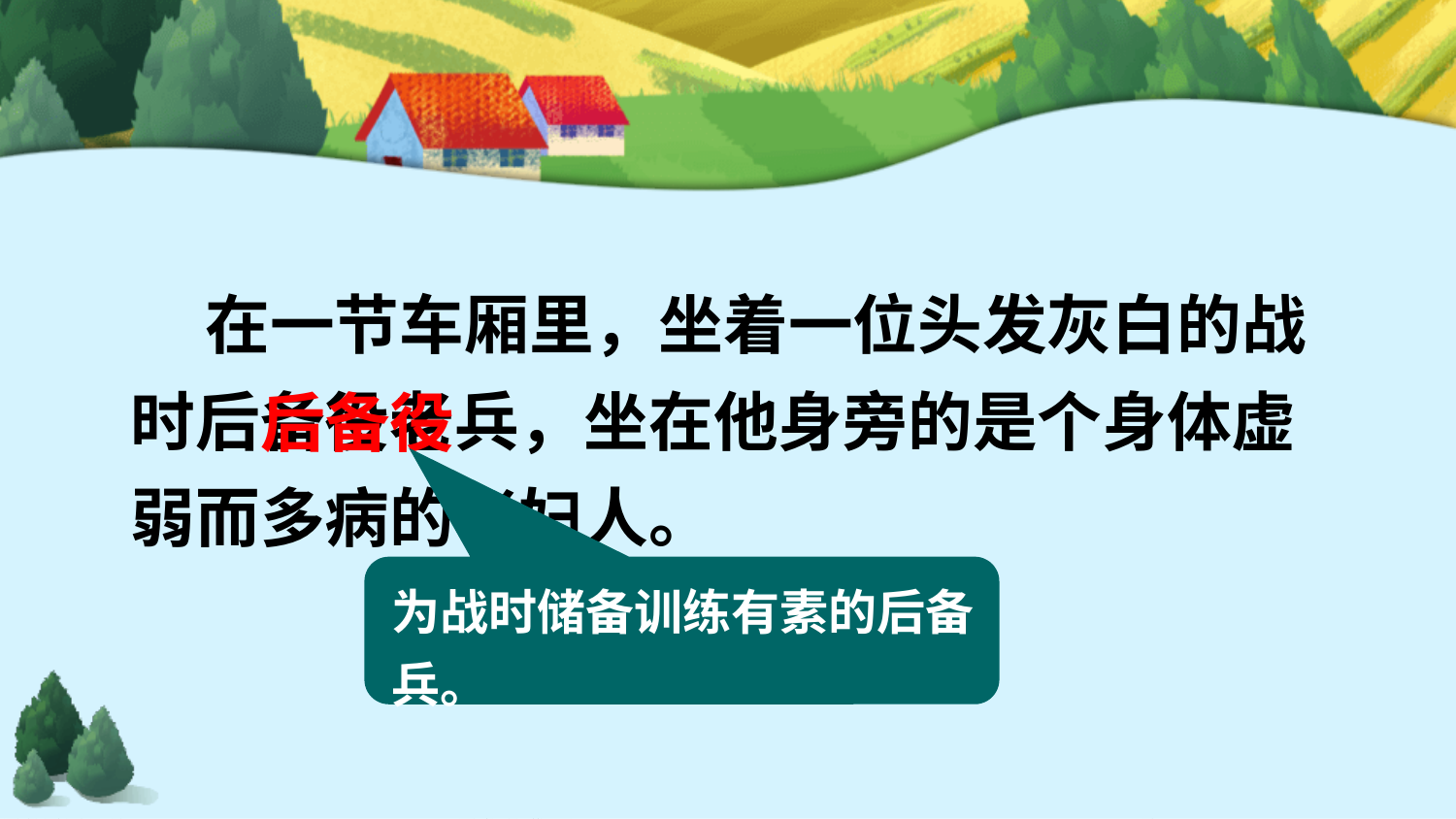

在一节车厢里，坐着一位头发灰白的战时后备役老兵，坐在他身旁的是个身体虚弱而多病的老妇人。
后备役

为战时储备训练有素的后备兵。